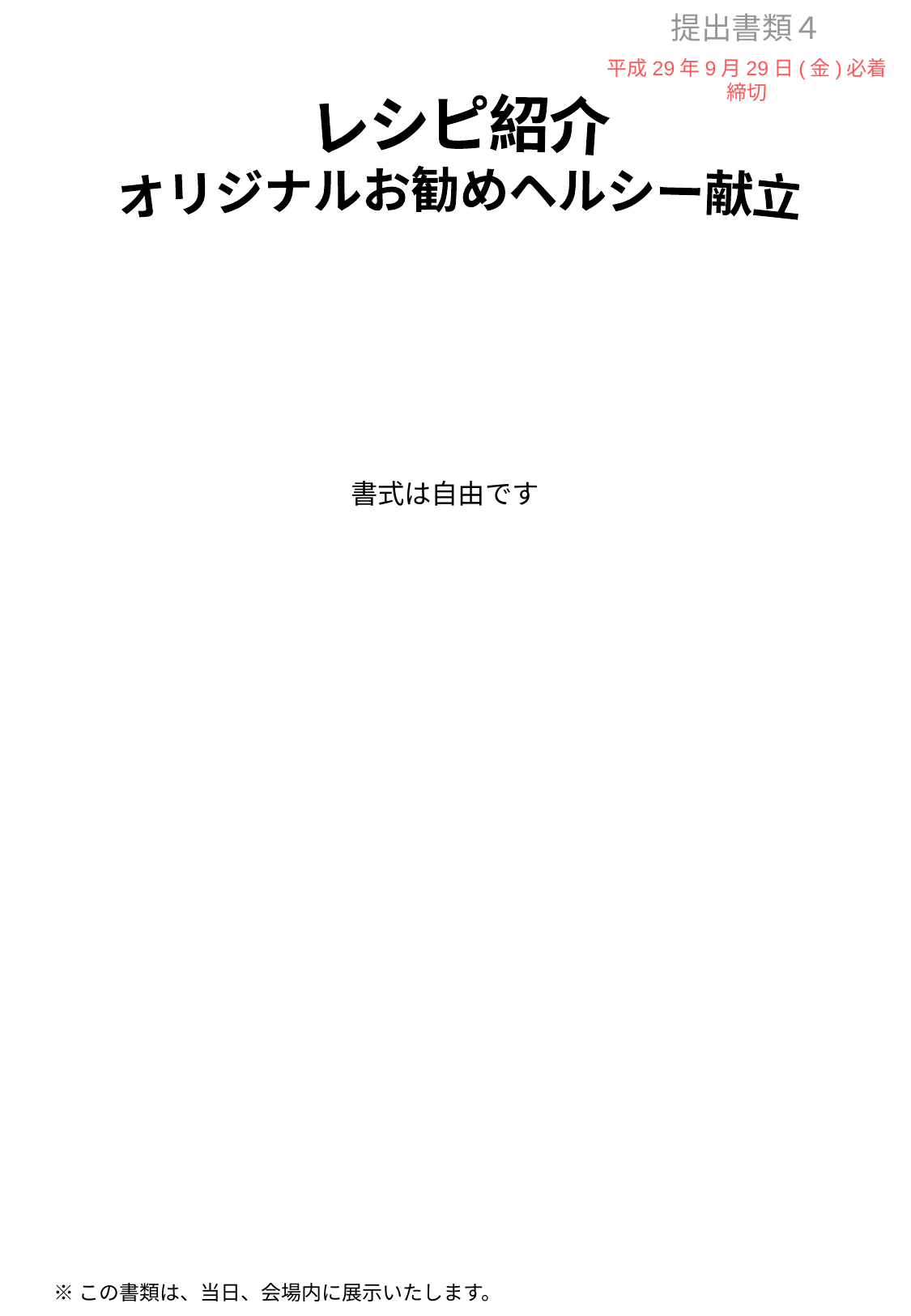

提出書類４
平成29年9月29日(金)必着締切
レシピ紹介
オリジナルお勧めヘルシー献立
書式は自由です

※この書類は、当日、会場内に展示いたします。